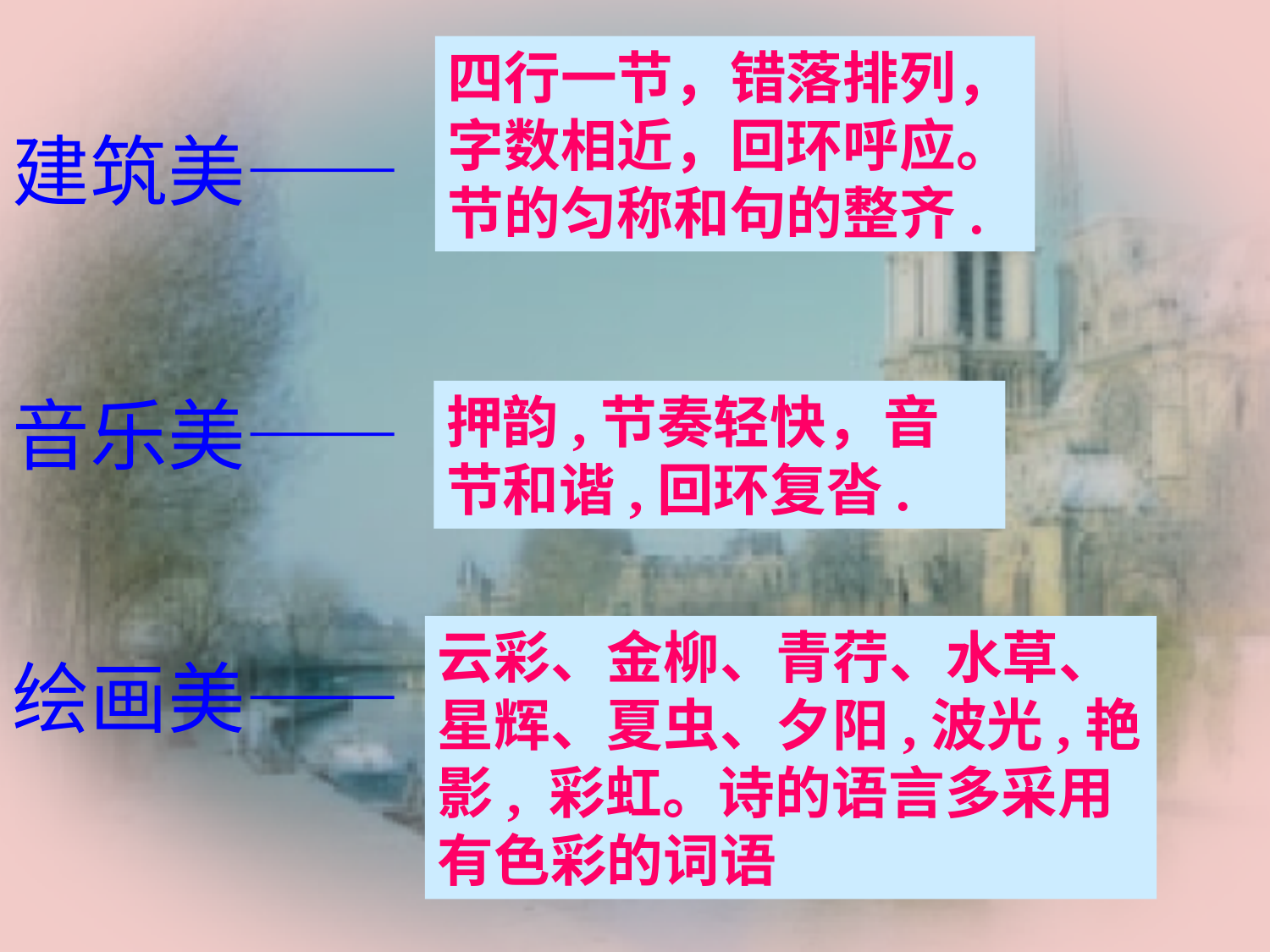

四行一节，错落排列，字数相近，回环呼应。节的匀称和句的整齐.
建筑美——

音乐美——

绘画美——
押韵,节奏轻快，音节和谐,回环复沓.
云彩、金柳、青荇、水草、星辉、夏虫、夕阳,波光,艳影, 彩虹。诗的语言多采用有色彩的词语